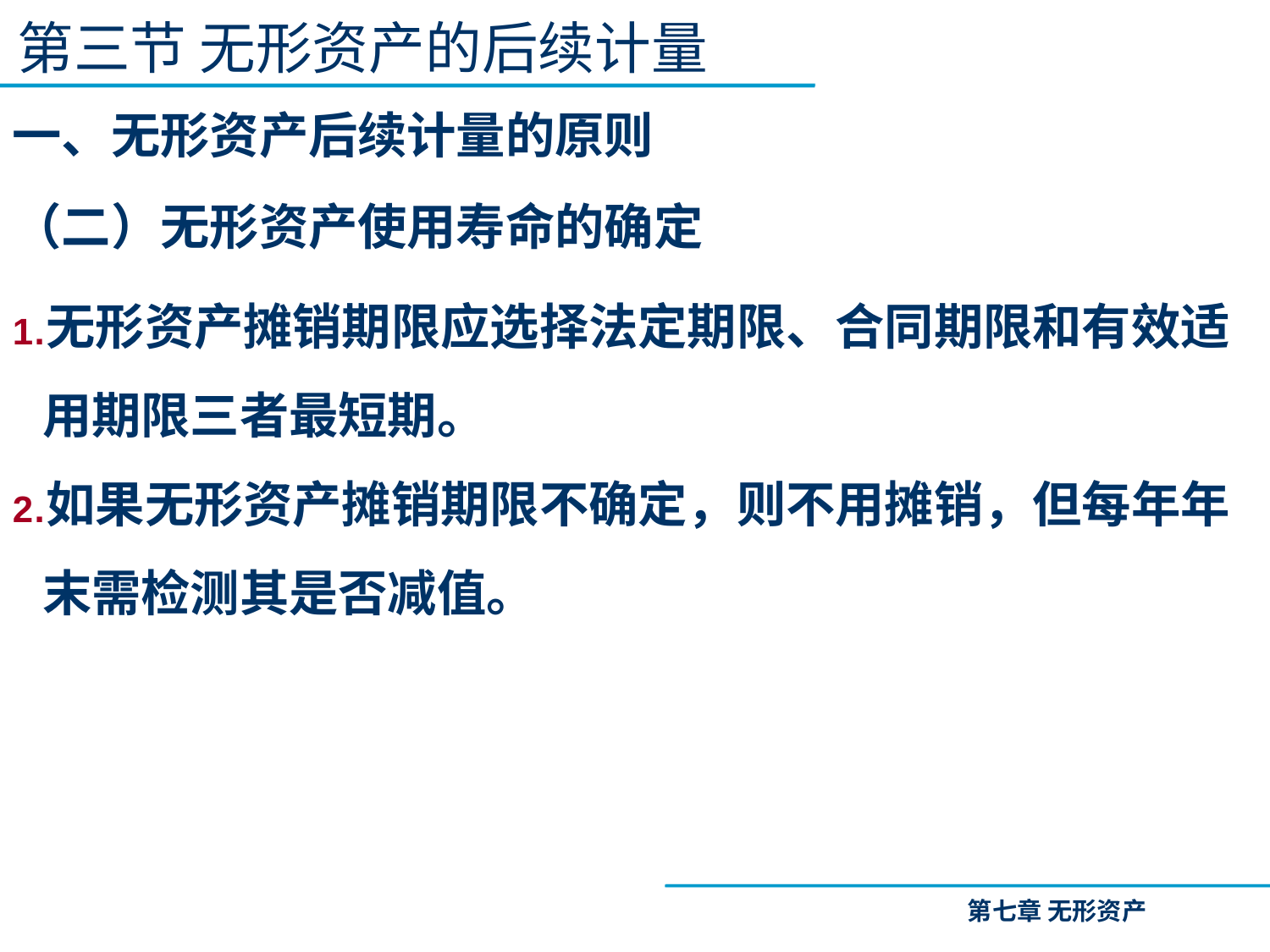

第三节 无形资产的后续计量
一、无形资产后续计量的原则
（二）无形资产使用寿命的确定
无形资产摊销期限应选择法定期限、合同期限和有效适用期限三者最短期。
如果无形资产摊销期限不确定，则不用摊销，但每年年末需检测其是否减值。